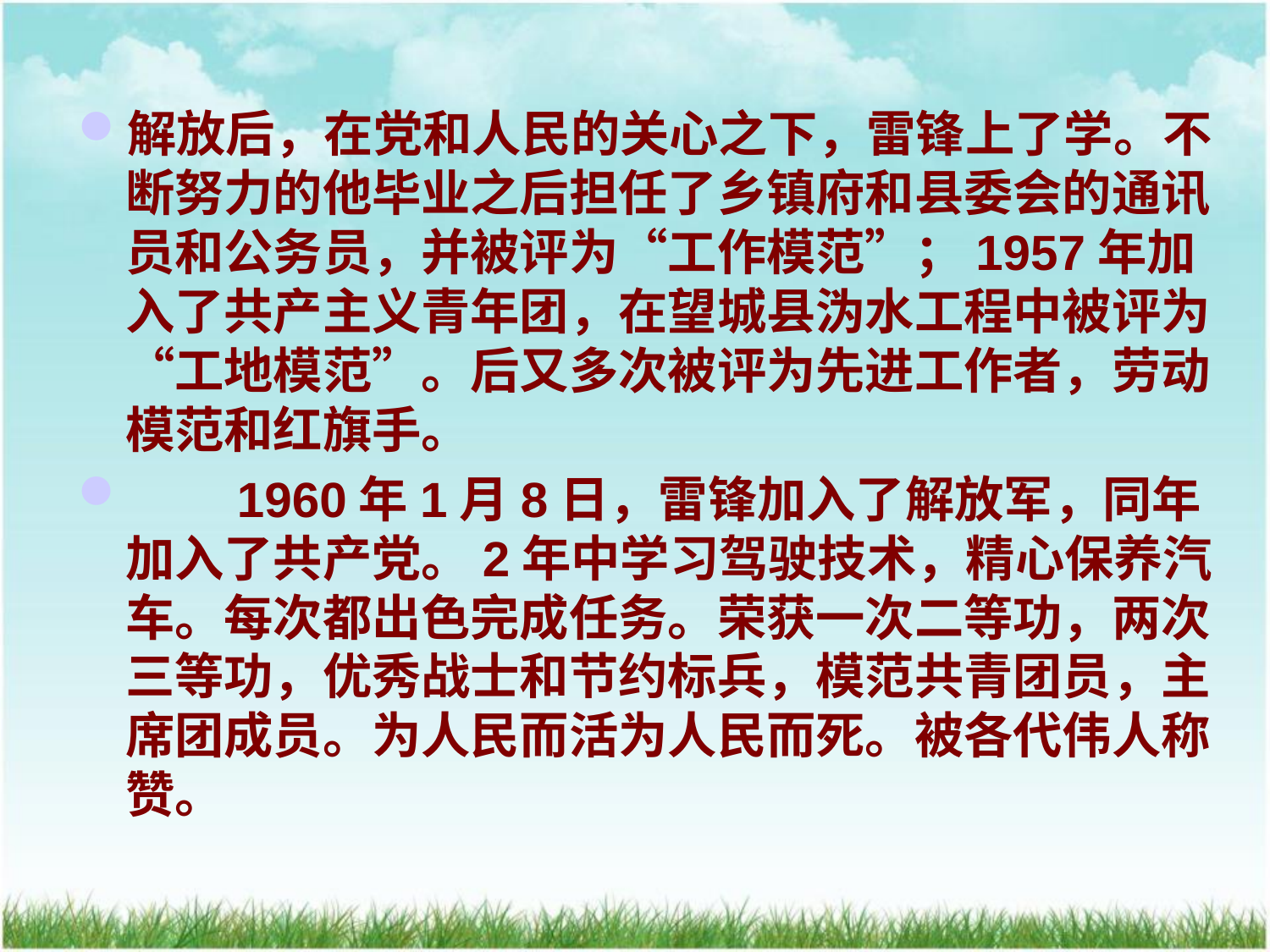

解放后，在党和人民的关心之下，雷锋上了学。不断努力的他毕业之后担任了乡镇府和县委会的通讯员和公务员，并被评为“工作模范”；1957年加入了共产主义青年团，在望城县沩水工程中被评为“工地模范”。后又多次被评为先进工作者，劳动模范和红旗手。
        1960年1月8日，雷锋加入了解放军，同年加入了共产党。2年中学习驾驶技术，精心保养汽车。每次都出色完成任务。荣获一次二等功，两次三等功，优秀战士和节约标兵，模范共青团员，主席团成员。为人民而活为人民而死。被各代伟人称赞。